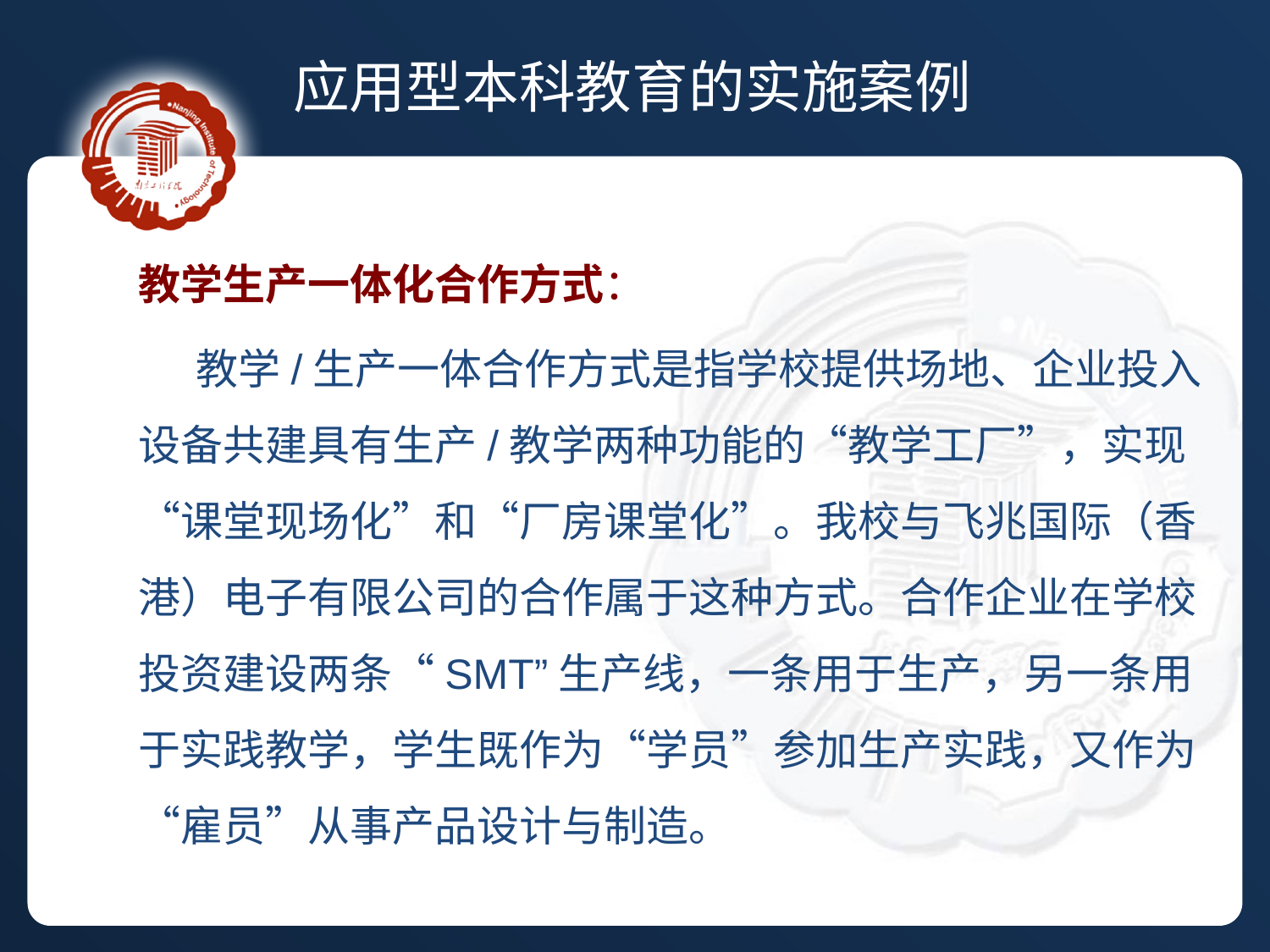

应用型本科教育的实施案例
教学生产一体化合作方式：
     教学/生产一体合作方式是指学校提供场地、企业投入设备共建具有生产/教学两种功能的“教学工厂”，实现“课堂现场化”和“厂房课堂化”。我校与飞兆国际（香港）电子有限公司的合作属于这种方式。合作企业在学校投资建设两条“SMT”生产线，一条用于生产，另一条用于实践教学，学生既作为“学员”参加生产实践，又作为“雇员”从事产品设计与制造。